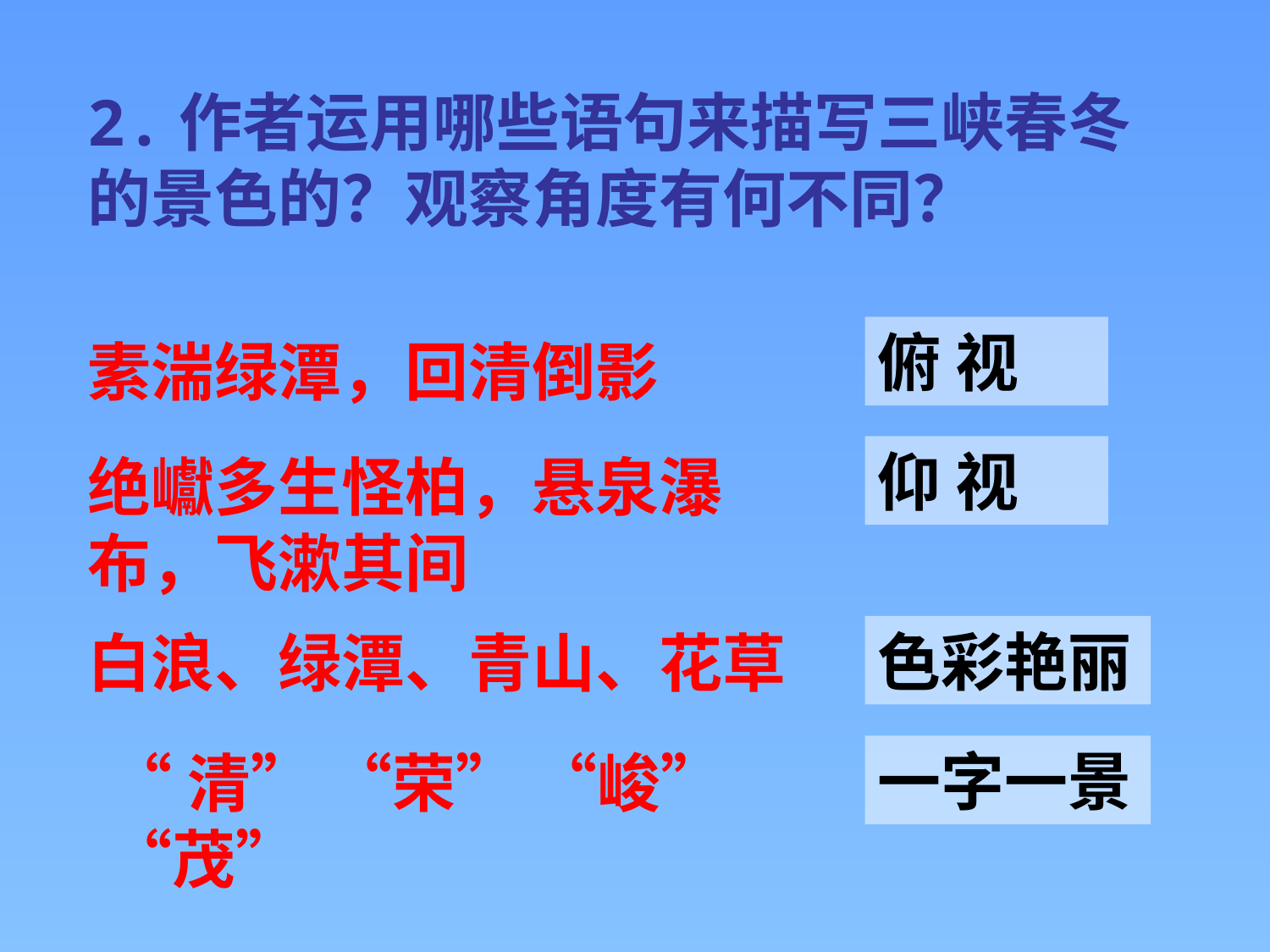

2.作者运用哪些语句来描写三峡春冬的景色的？观察角度有何不同？
俯 视
素湍绿潭，回清倒影
仰 视
绝巘多生怪柏，悬泉瀑布，飞漱其间
色彩艳丽
白浪、绿潭、青山、花草
一字一景
“清” “荣” “峻” “茂”